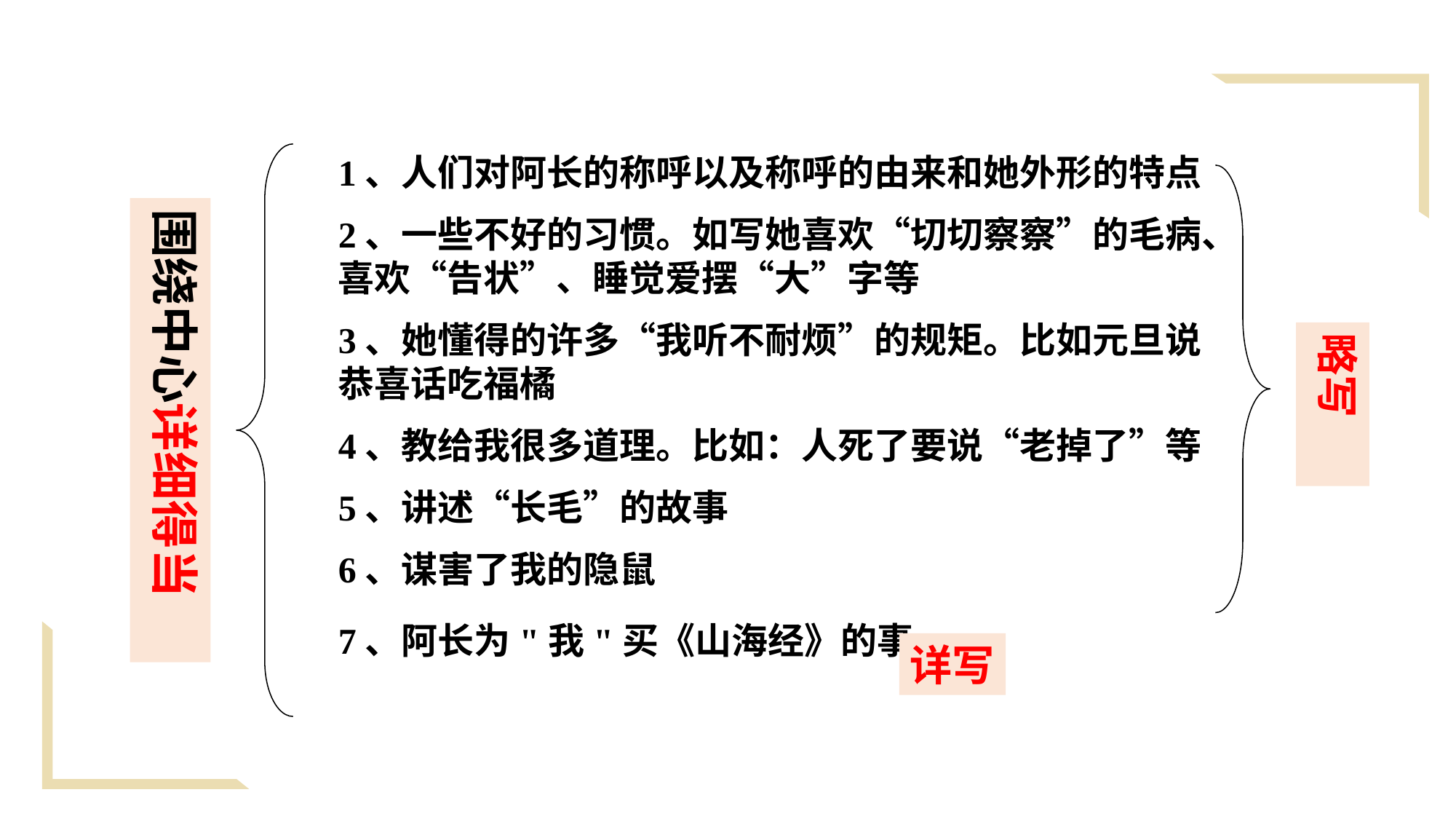

1、人们对阿长的称呼以及称呼的由来和她外形的特点
2、一些不好的习惯。如写她喜欢“切切察察”的毛病、喜欢“告状”、睡觉爱摆“大”字等
3、她懂得的许多“我听不耐烦”的规矩。比如元旦说恭喜话吃福橘
4、教给我很多道理。比如：人死了要说“老掉了”等
5、讲述“长毛”的故事
6、谋害了我的隐鼠
7、阿长为"我"买《山海经》的事

围绕中心详细得当
略写
详写